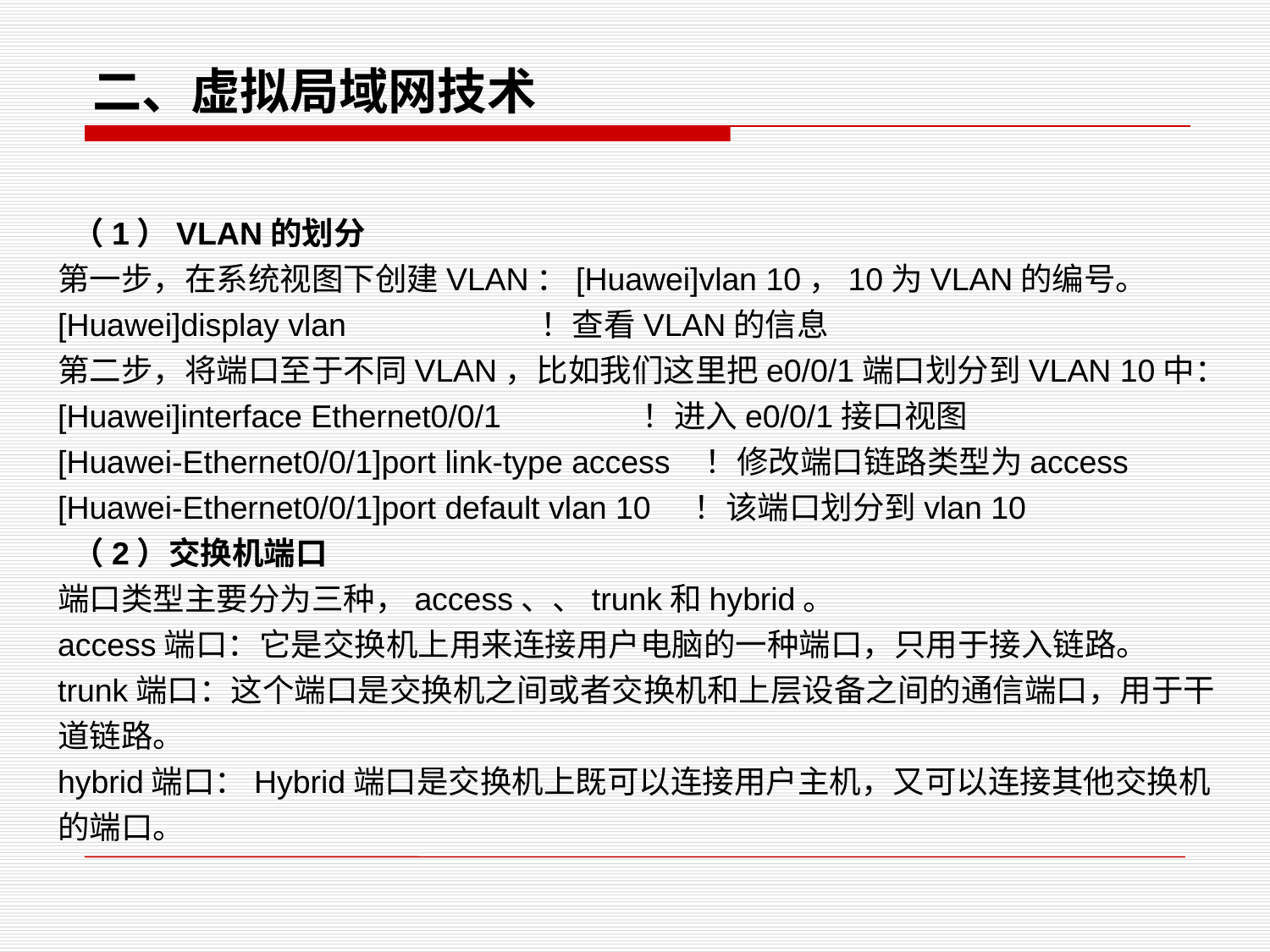

二、虚拟局域网技术
 （1）VLAN的划分
第一步，在系统视图下创建VLAN：[Huawei]vlan 10，10为VLAN的编号。
[Huawei]display vlan                     ！查看VLAN的信息
第二步，将端口至于不同VLAN，比如我们这里把e0/0/1端口划分到VLAN 10中：
[Huawei]interface Ethernet0/0/1               ！进入e0/0/1接口视图
[Huawei-Ethernet0/0/1]port link-type access   ！修改端口链路类型为access
[Huawei-Ethernet0/0/1]port default vlan 10    ！该端口划分到vlan 10
 （2）交换机端口
端口类型主要分为三种，access、、trunk和hybrid。
access端口：它是交换机上用来连接用户电脑的一种端口，只用于接入链路。
trunk端口：这个端口是交换机之间或者交换机和上层设备之间的通信端口，用于干道链路。
hybrid端口：Hybrid端口是交换机上既可以连接用户主机，又可以连接其他交换机的端口。
82